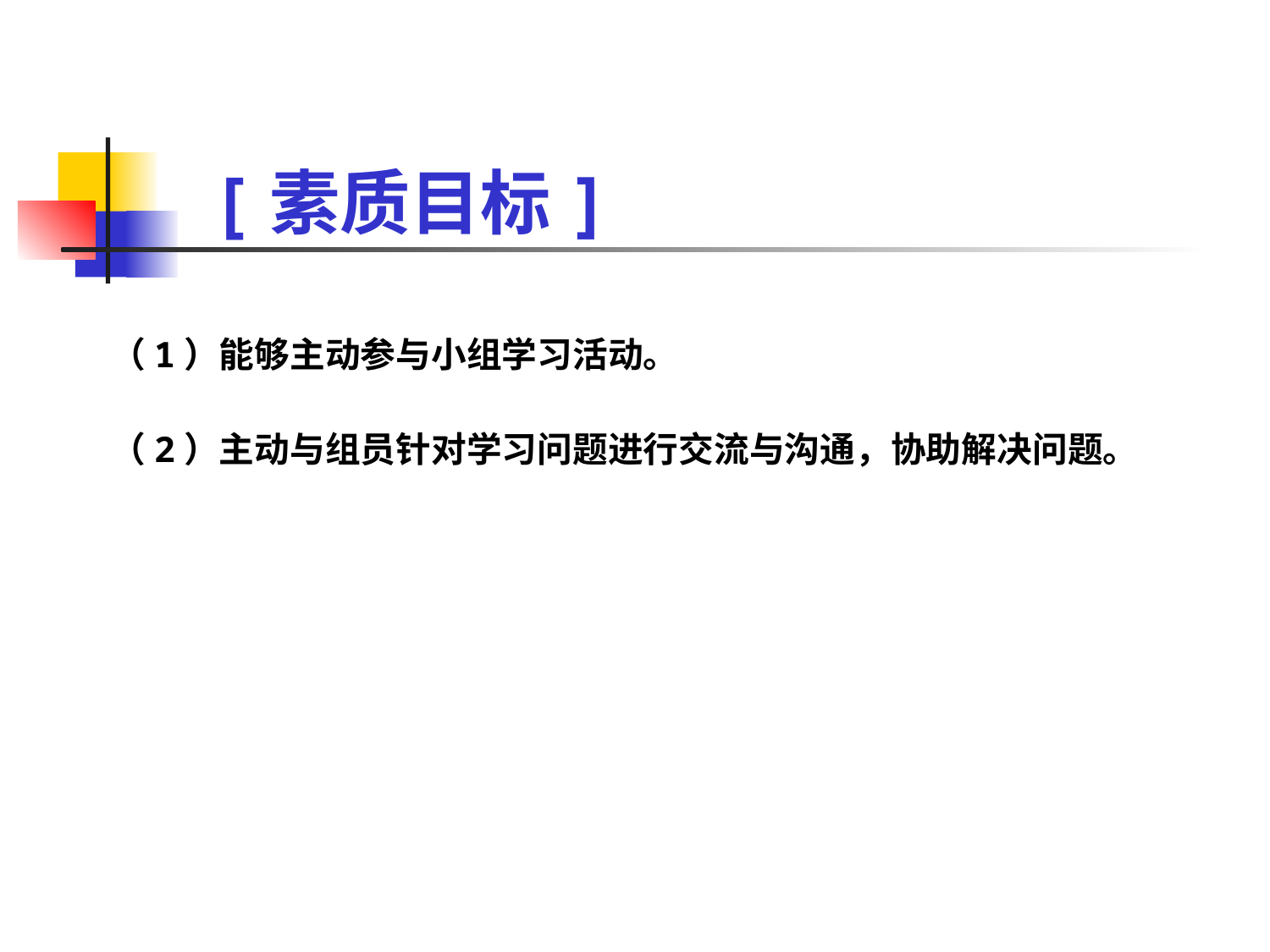

# [素质目标]
（1）能够主动参与小组学习活动。
（2）主动与组员针对学习问题进行交流与沟通，协助解决问题。